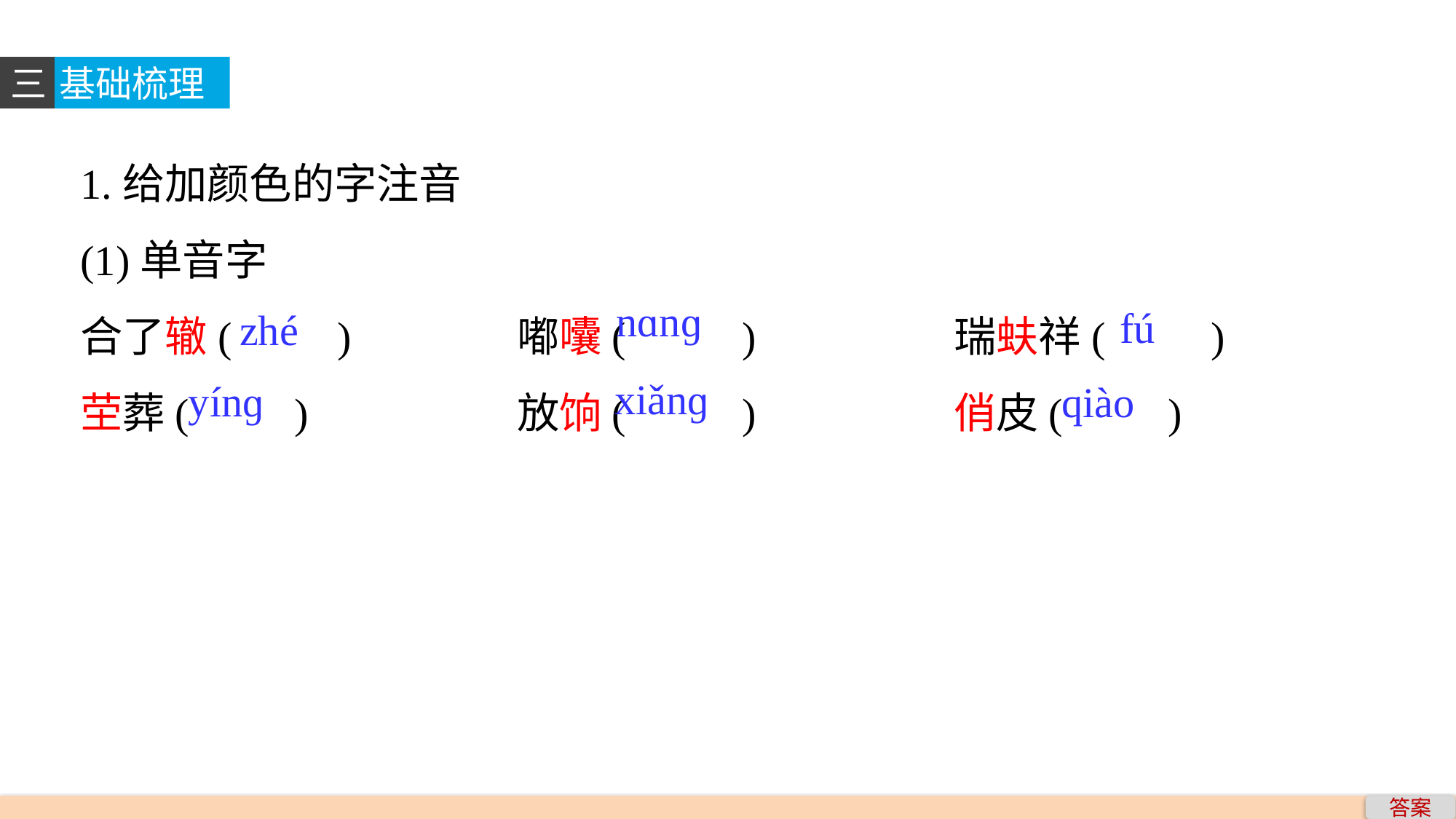

三
基础梳理
1.给加颜色的字注音
(1)单音字
合了辙(　　)　　　 	嘟囔( 　　)　　　	瑞蚨祥(　　)
茔葬(　　)         		放饷( 　　)       		俏皮(　　)
nɑnɡ
fú
zhé
xiǎnɡ
yínɡ
qiào
答案